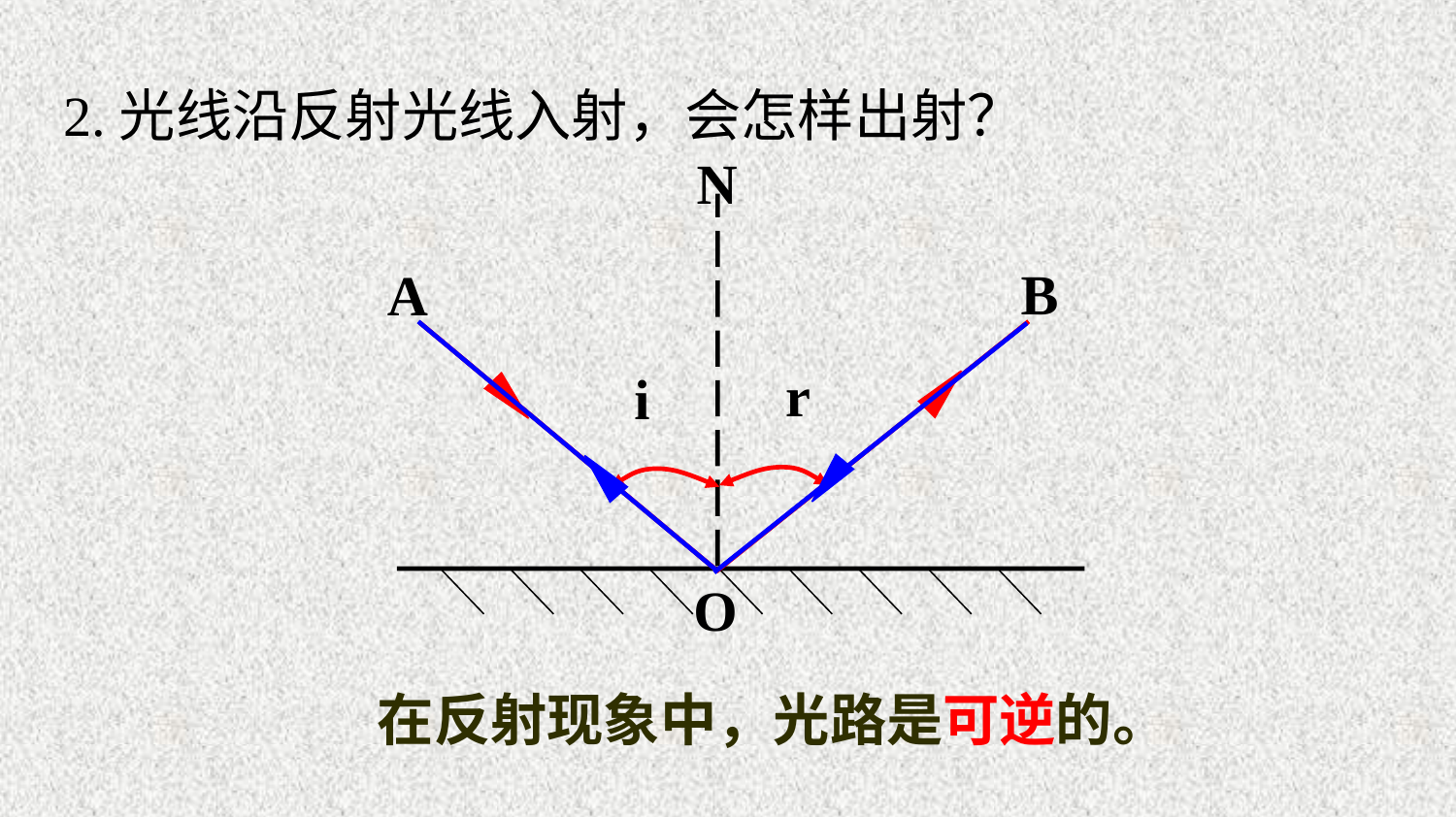

2.光线沿反射光线入射，会怎样出射？

N

B
A

r
i

O

在反射现象中，光路是可逆的。